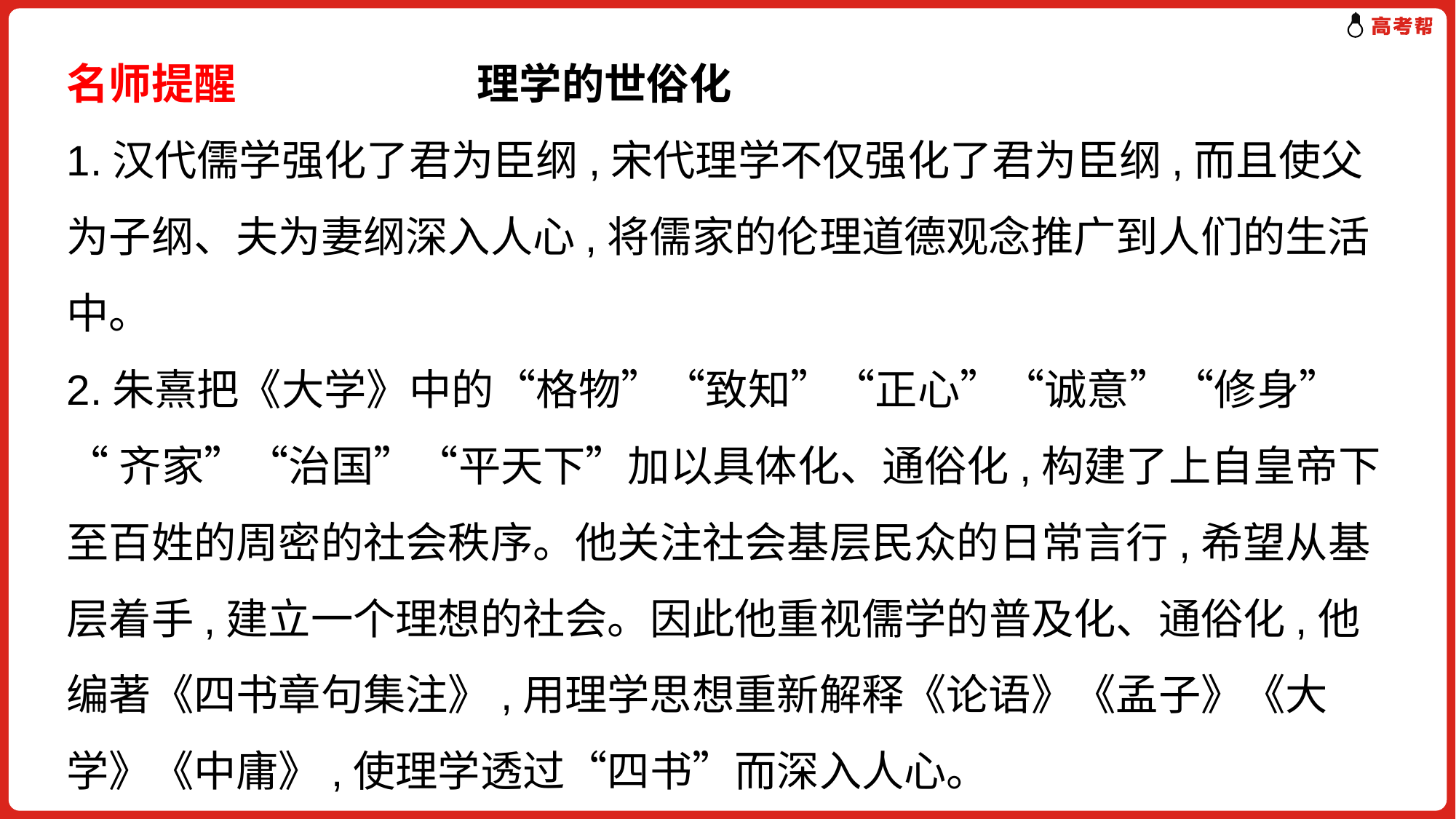

名师提醒                         理学的世俗化
1.汉代儒学强化了君为臣纲,宋代理学不仅强化了君为臣纲,而且使父为子纲、夫为妻纲深入人心,将儒家的伦理道德观念推广到人们的生活中。
2.朱熹把《大学》中的“格物”“致知”“正心”“诚意”“修身”
“齐家”“治国”“平天下”加以具体化、通俗化,构建了上自皇帝下至百姓的周密的社会秩序。他关注社会基层民众的日常言行,希望从基层着手,建立一个理想的社会。因此他重视儒学的普及化、通俗化,他编著《四书章句集注》,用理学思想重新解释《论语》《孟子》《大学》《中庸》,使理学透过“四书”而深入人心。